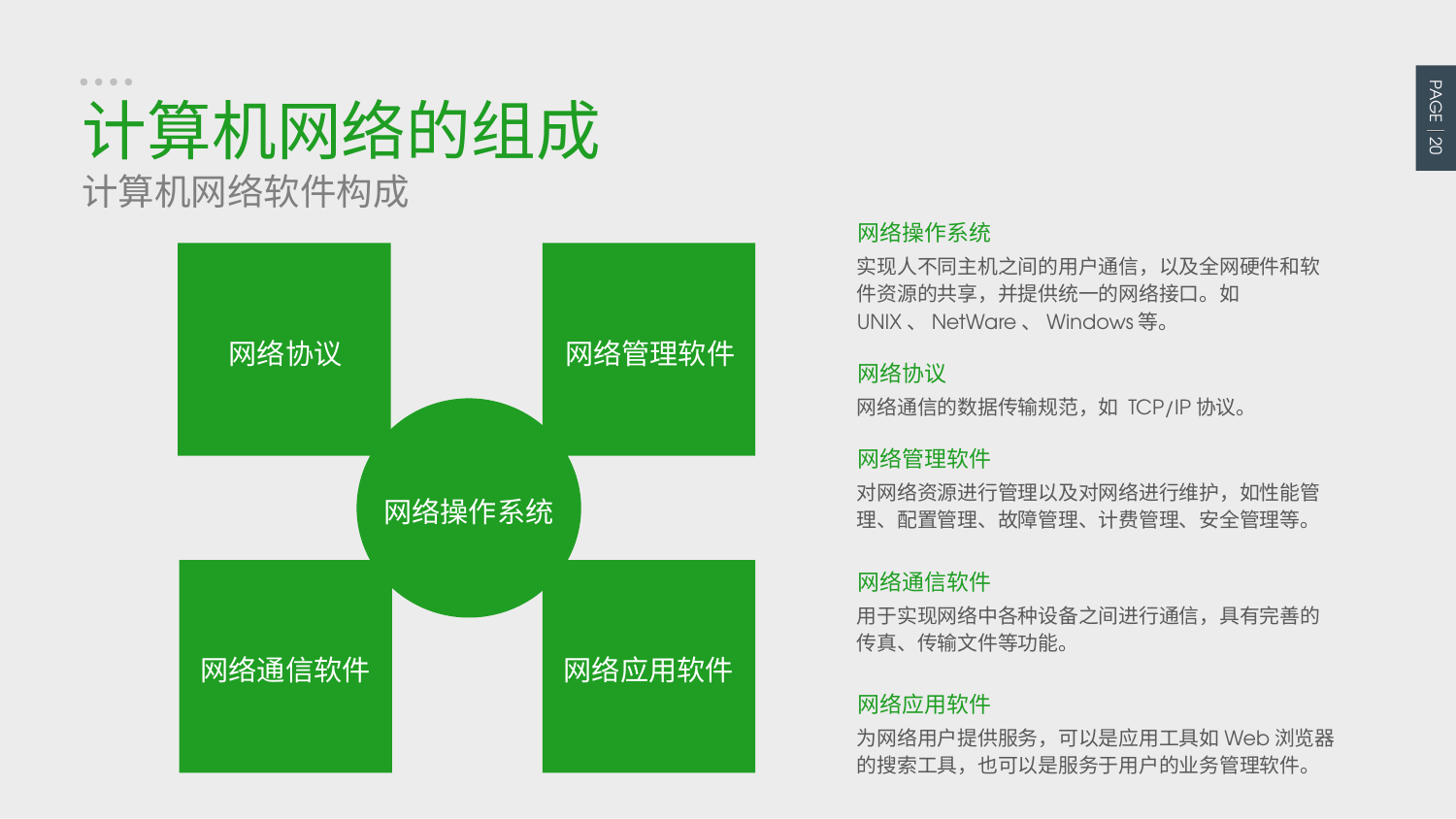

PAGE   20
计算机网络的组成
计算机网络软件构成
网络操作系统
实现人不同主机之间的用户通信，以及全网硬件和软件资源的共享，并提供统一的网络接口。如 UNIX、NetWare、Windows等。

网络管理软件

网络协议
网络协议
网络通信的数据传输规范，如 TCP/IP协议。

网络操作系统
网络管理软件
对网络资源进行管理以及对网络进行维护，如性能管理、配置管理、故障管理、计费管理、安全管理等。

网络应用软件

网络通信软件
网络通信软件
用于实现网络中各种设备之间进行通信，具有完善的传真、传输文件等功能。
网络应用软件
为网络用户提供服务，可以是应用工具如Web浏览器的搜索工具，也可以是服务于用户的业务管理软件。